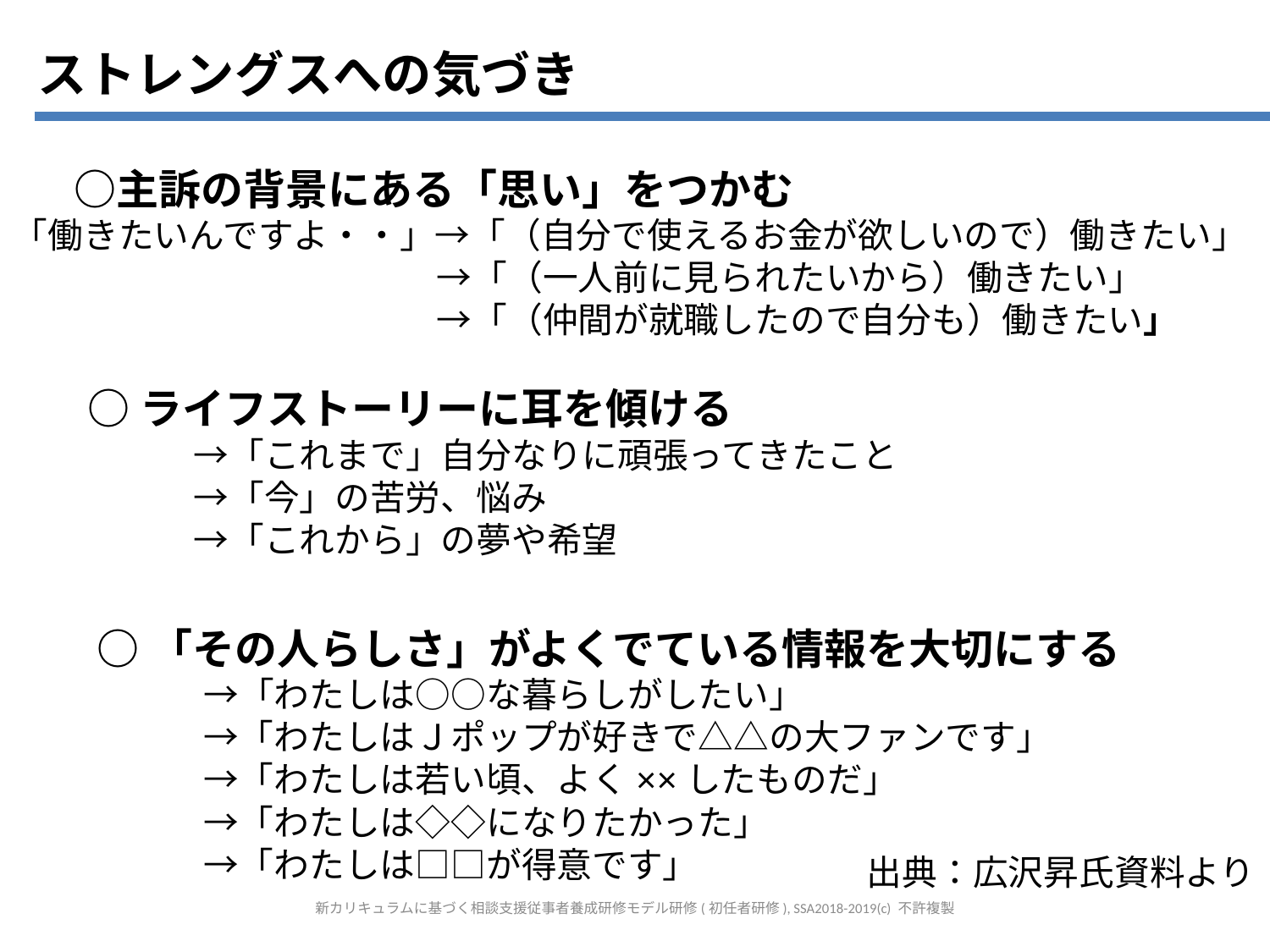

ストレングスへの気づき
　  ○主訴の背景にある「思い」をつかむ
「働きたいんですよ・・」→「（自分で使えるお金が欲しいので）働きたい」
　　　　　　　　　　　　→「（一人前に見られたいから）働きたい」
　　　　　　　　　　　　→「（仲間が就職したので自分も）働きたい」
○ライフストーリーに耳を傾ける
　　　→「これまで」自分なりに頑張ってきたこと
　　　→「今」の苦労、悩み
　　　→「これから」の夢や希望
○「その人らしさ」がよくでている情報を大切にする
　　　→「わたしは○○な暮らしがしたい」
　　　→「わたしはＪポップが好きで△△の大ファンです」
　　　→「わたしは若い頃、よく××したものだ」
　　　→「わたしは◇◇になりたかった」
　　　→「わたしは□□が得意です」
出典：広沢昇氏資料より
新カリキュラムに基づく相談支援従事者養成研修モデル研修(初任者研修), SSA2018-2019(c) 不許複製